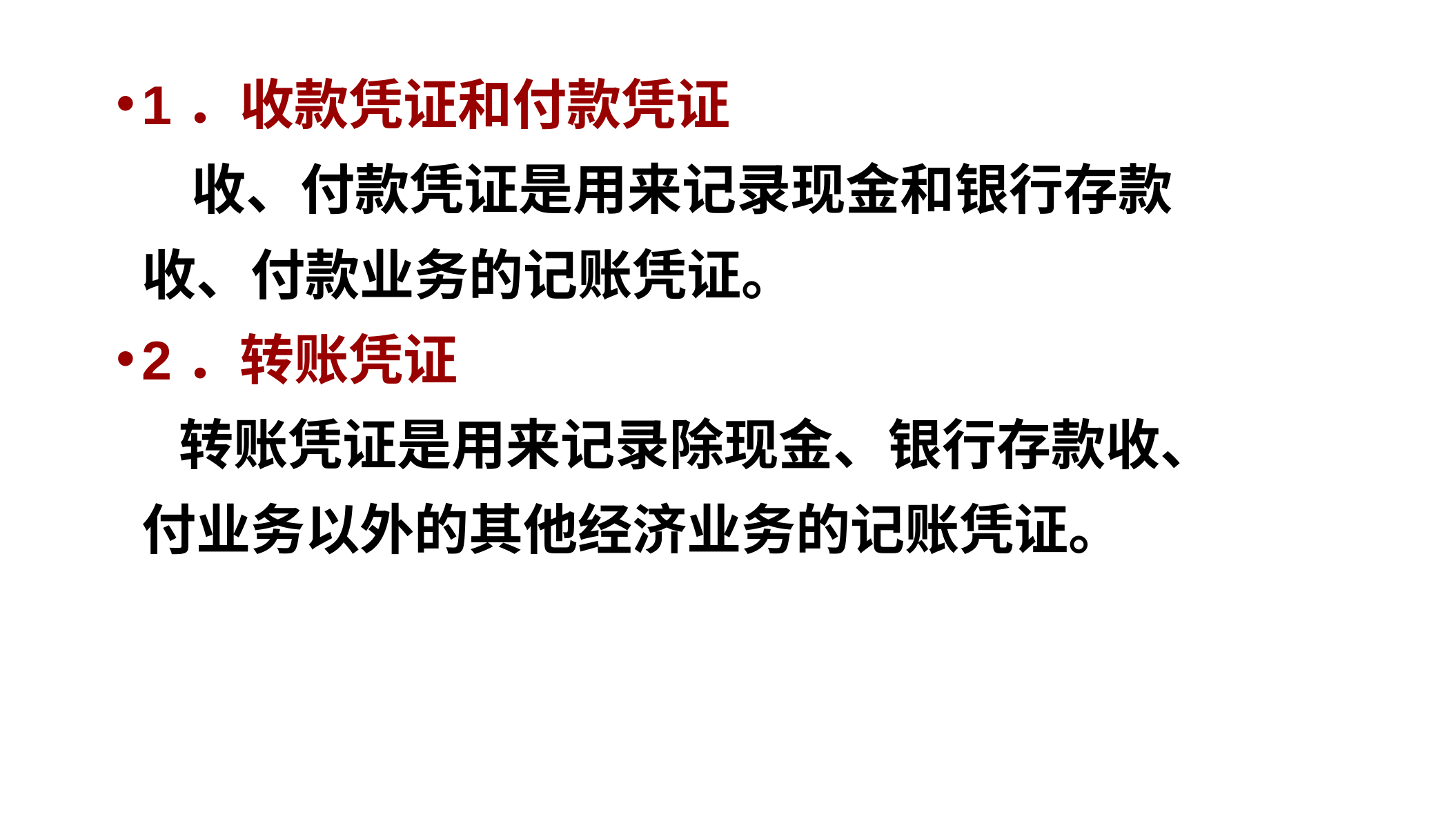

1．收款凭证和付款凭证
     收、付款凭证是用来记录现金和银行存款收、付款业务的记账凭证。
2．转账凭证
    转账凭证是用来记录除现金、银行存款收、付业务以外的其他经济业务的记账凭证。